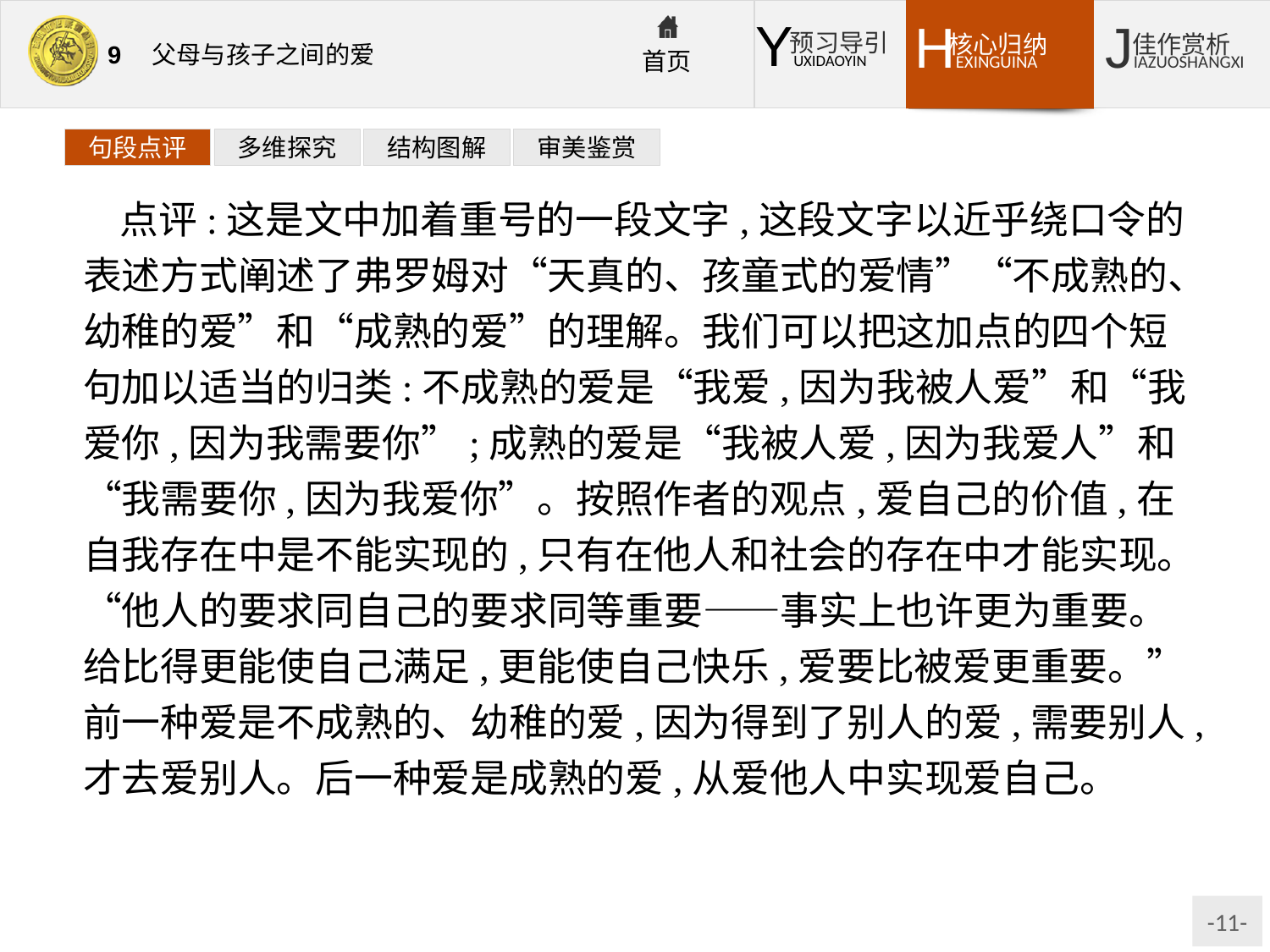

句段点评
多维探究
结构图解
审美鉴赏
点评:这是文中加着重号的一段文字,这段文字以近乎绕口令的表述方式阐述了弗罗姆对“天真的、孩童式的爱情”“不成熟的、幼稚的爱”和“成熟的爱”的理解。我们可以把这加点的四个短句加以适当的归类:不成熟的爱是“我爱,因为我被人爱”和“我爱你,因为我需要你”;成熟的爱是“我被人爱,因为我爱人”和“我需要你,因为我爱你”。按照作者的观点,爱自己的价值,在自我存在中是不能实现的,只有在他人和社会的存在中才能实现。“他人的要求同自己的要求同等重要——事实上也许更为重要。给比得更能使自己满足,更能使自己快乐,爱要比被爱更重要。”前一种爱是不成熟的、幼稚的爱,因为得到了别人的爱,需要别人,才去爱别人。后一种爱是成熟的爱,从爱他人中实现爱自己。